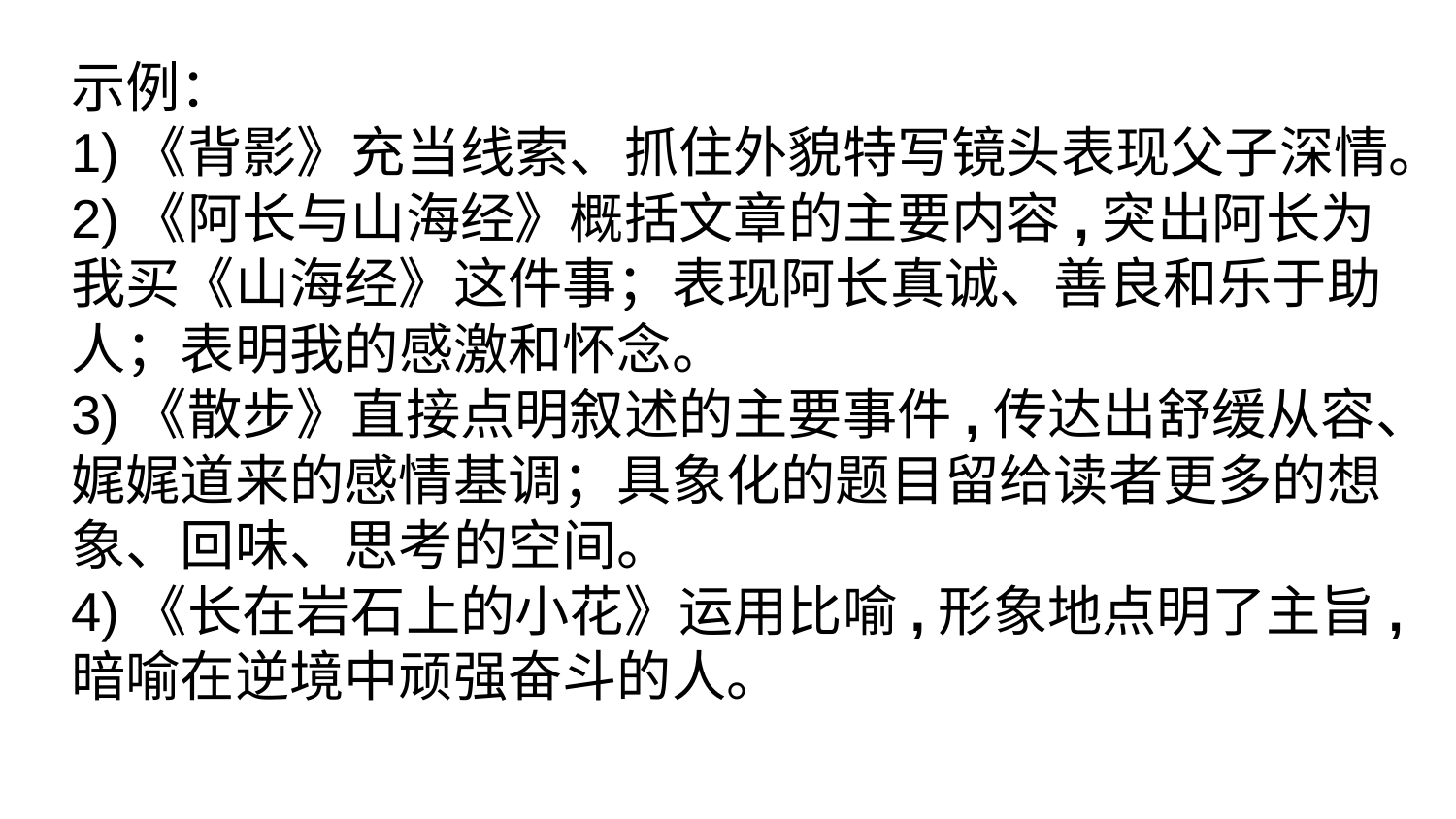

示例：
1)《背影》充当线索、抓住外貌特写镜头表现父子深情。
2)《阿长与山海经》概括文章的主要内容,突出阿长为我买《山海经》这件事；表现阿长真诚、善良和乐于助人；表明我的感激和怀念。
3)《散步》直接点明叙述的主要事件,传达出舒缓从容、娓娓道来的感情基调；具象化的题目留给读者更多的想象、回味、思考的空间。
4)《长在岩石上的小花》运用比喻,形象地点明了主旨,暗喻在逆境中顽强奋斗的人。